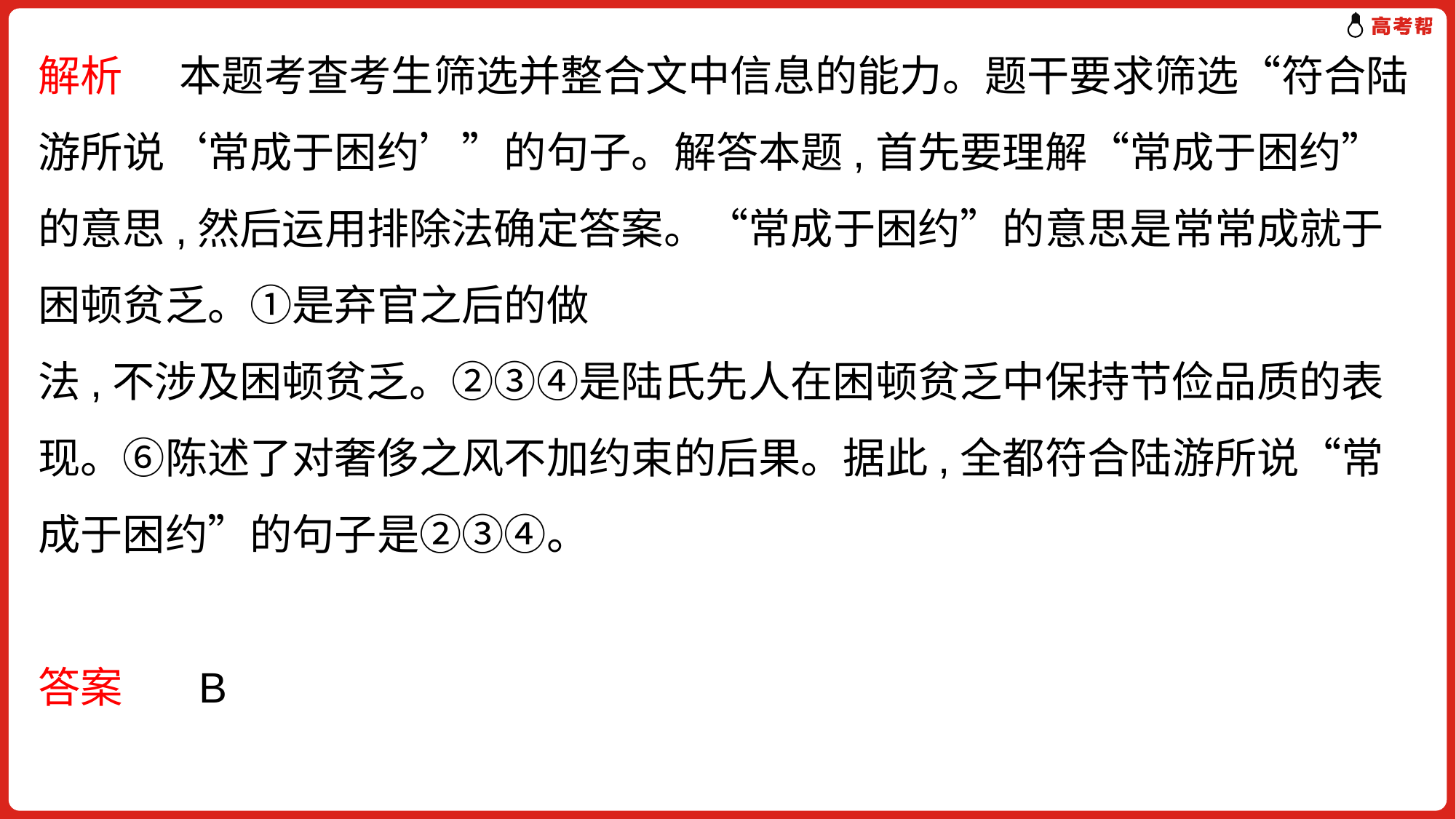

解析      本题考查考生筛选并整合文中信息的能力。题干要求筛选“符合陆游所说‘常成于困约’”的句子。解答本题,首先要理解“常成于困约”的意思,然后运用排除法确定答案。“常成于困约”的意思是常常成就于困顿贫乏。①是弃官之后的做
法,不涉及困顿贫乏。②③④是陆氏先人在困顿贫乏中保持节俭品质的表现。⑥陈述了对奢侈之风不加约束的后果。据此,全都符合陆游所说“常成于困约”的句子是②③④。

答案       B